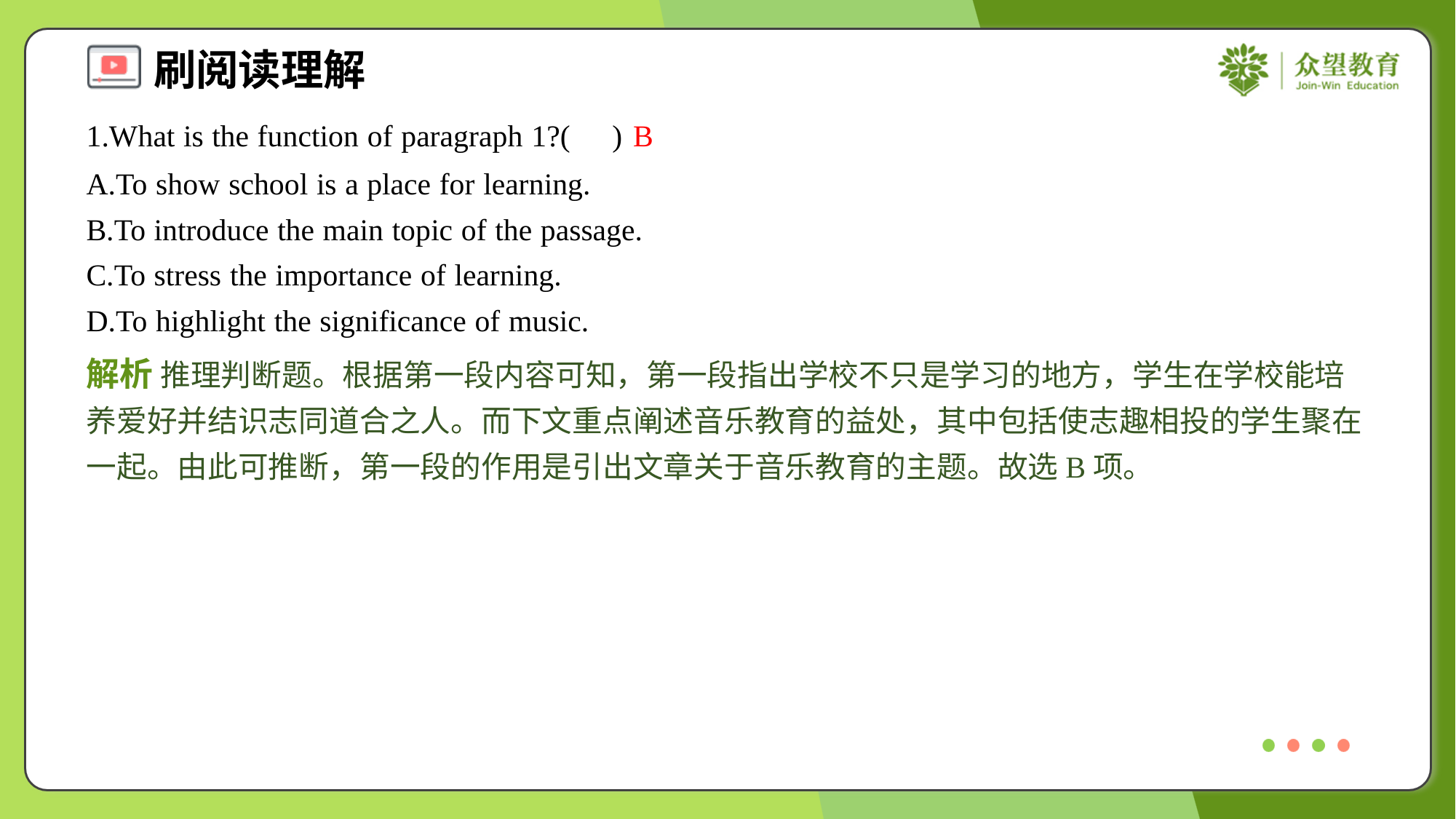

1.What is the function of paragraph 1?(     )
B
A.To show school is a place for learning.
B.To introduce the main topic of the passage.
C.To stress the importance of learning.
D.To highlight the significance of music.
解析 推理判断题。根据第一段内容可知，第一段指出学校不只是学习的地方，学生在学校能培养爱好并结识志同道合之人。而下文重点阐述音乐教育的益处，其中包括使志趣相投的学生聚在一起。由此可推断，第一段的作用是引出文章关于音乐教育的主题。故选B项。